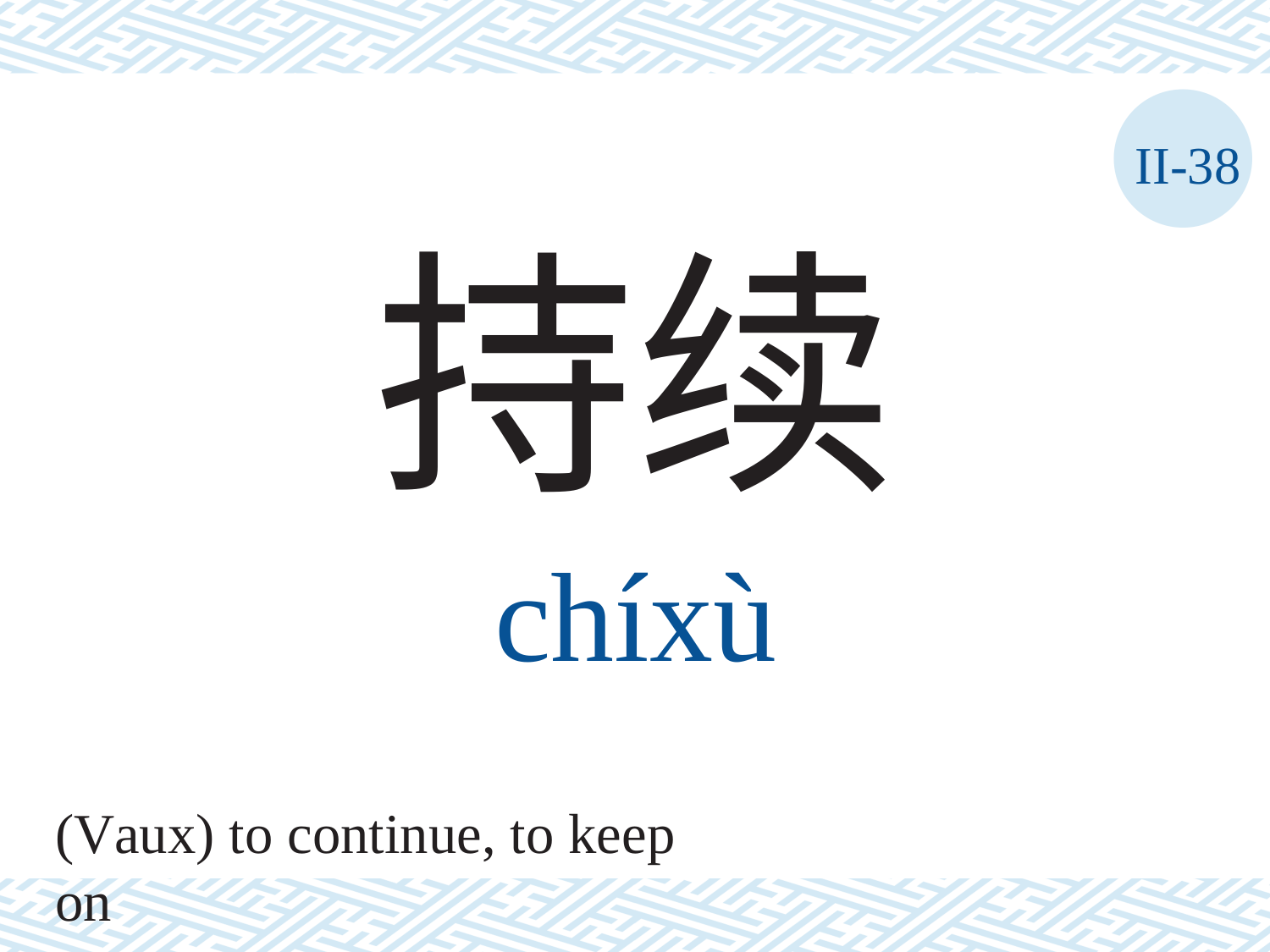

II-38
持续
chíxù
(Vaux) to continue, to keep on